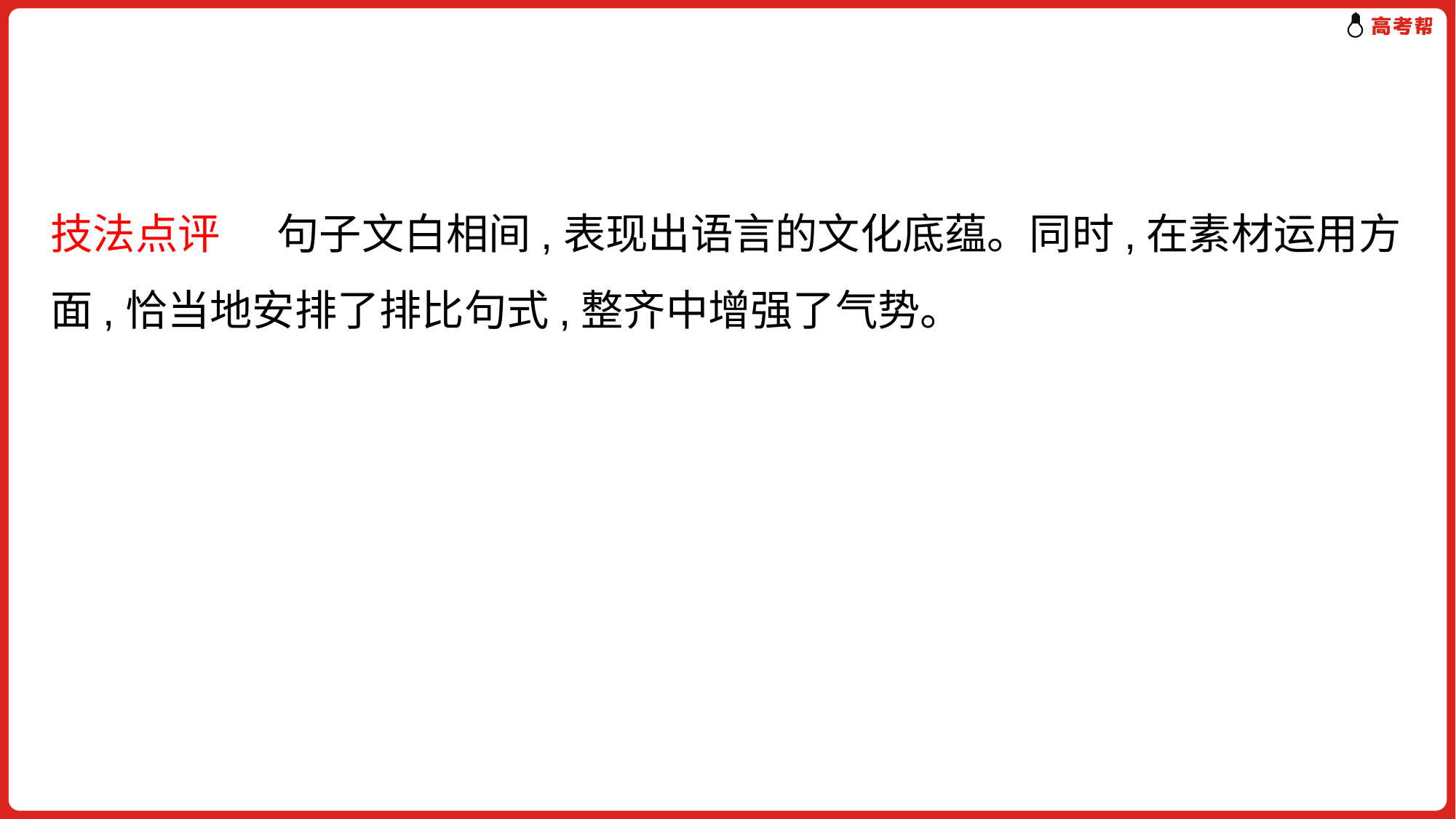

技法点评      句子文白相间,表现出语言的文化底蕴。同时,在素材运用方面,恰当地安排了排比句式,整齐中增强了气势。